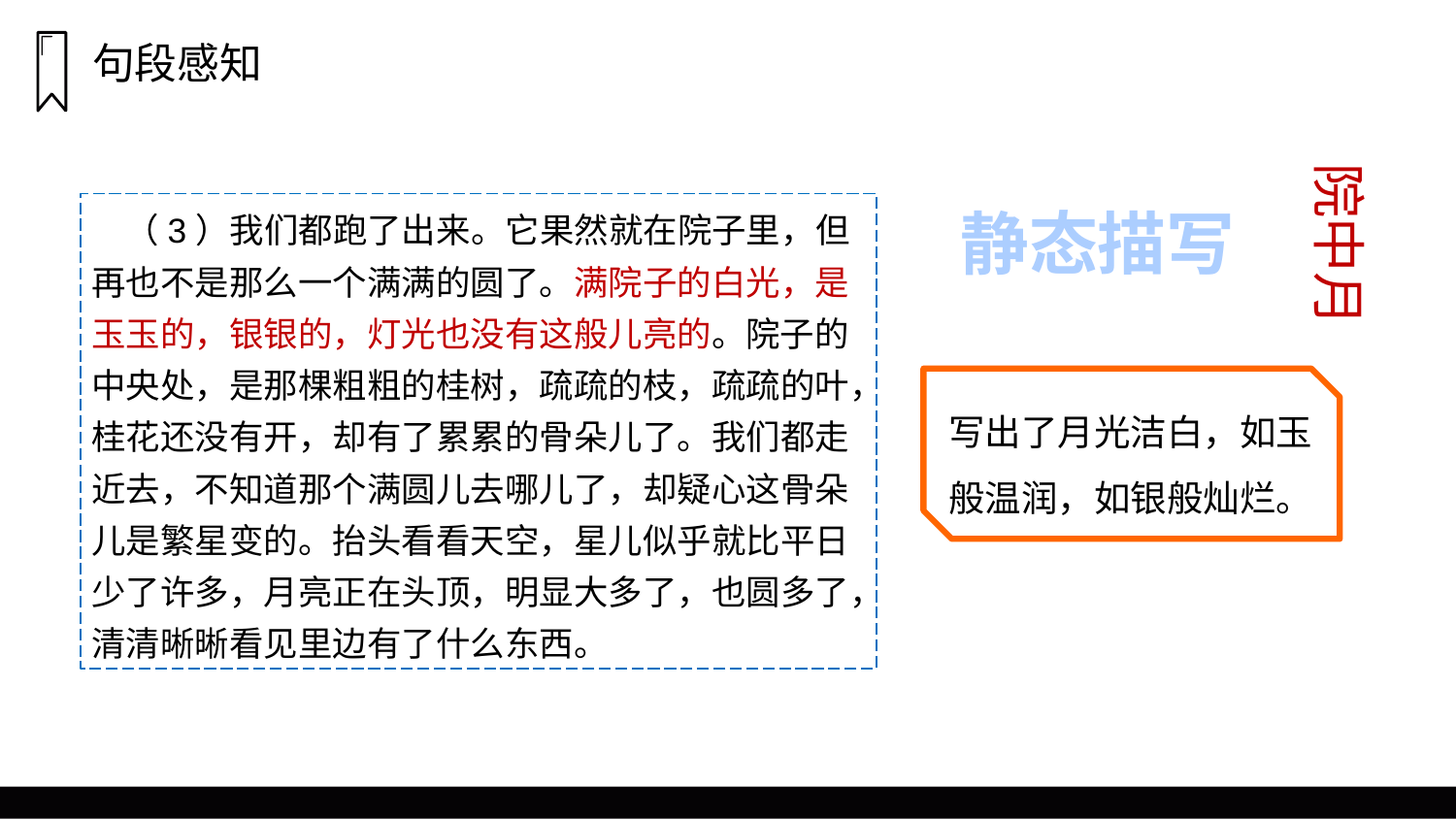

句段感知
院中月
   （3）我们都跑了出来。它果然就在院子里，但再也不是那么一个满满的圆了。满院子的白光，是玉玉的，银银的，灯光也没有这般儿亮的。院子的中央处，是那棵粗粗的桂树，疏疏的枝，疏疏的叶，桂花还没有开，却有了累累的骨朵儿了。我们都走近去，不知道那个满圆儿去哪儿了，却疑心这骨朵儿是繁星变的。抬头看看天空，星儿似乎就比平日少了许多，月亮正在头顶，明显大多了，也圆多了，清清晰晰看见里边有了什么东西。
静态描写
写出了月光洁白，如玉般温润，如银般灿烂。